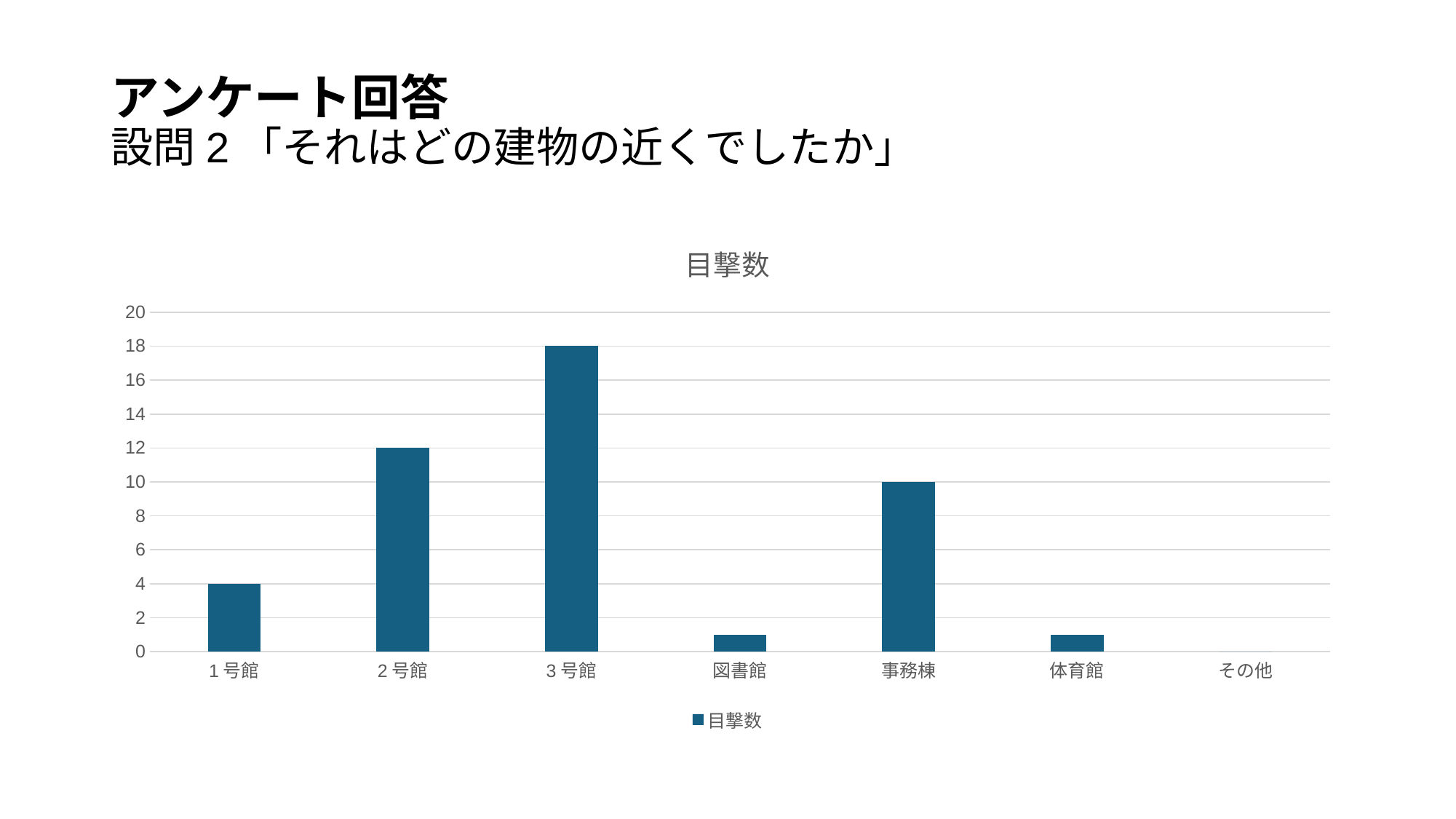

# アンケート回答 設問2「それはどの建物の近くでしたか」

### Chart:

| Category | 目撃数 |
|---|---|
| 1号館 | 4.0 |
| 2号館 | 12.0 |
| 3号館 | 18.0 |
| 図書館 | 1.0 |
| 事務棟 | 10.0 |
| 体育館 | 1.0 |
| その他 | 0.0 |